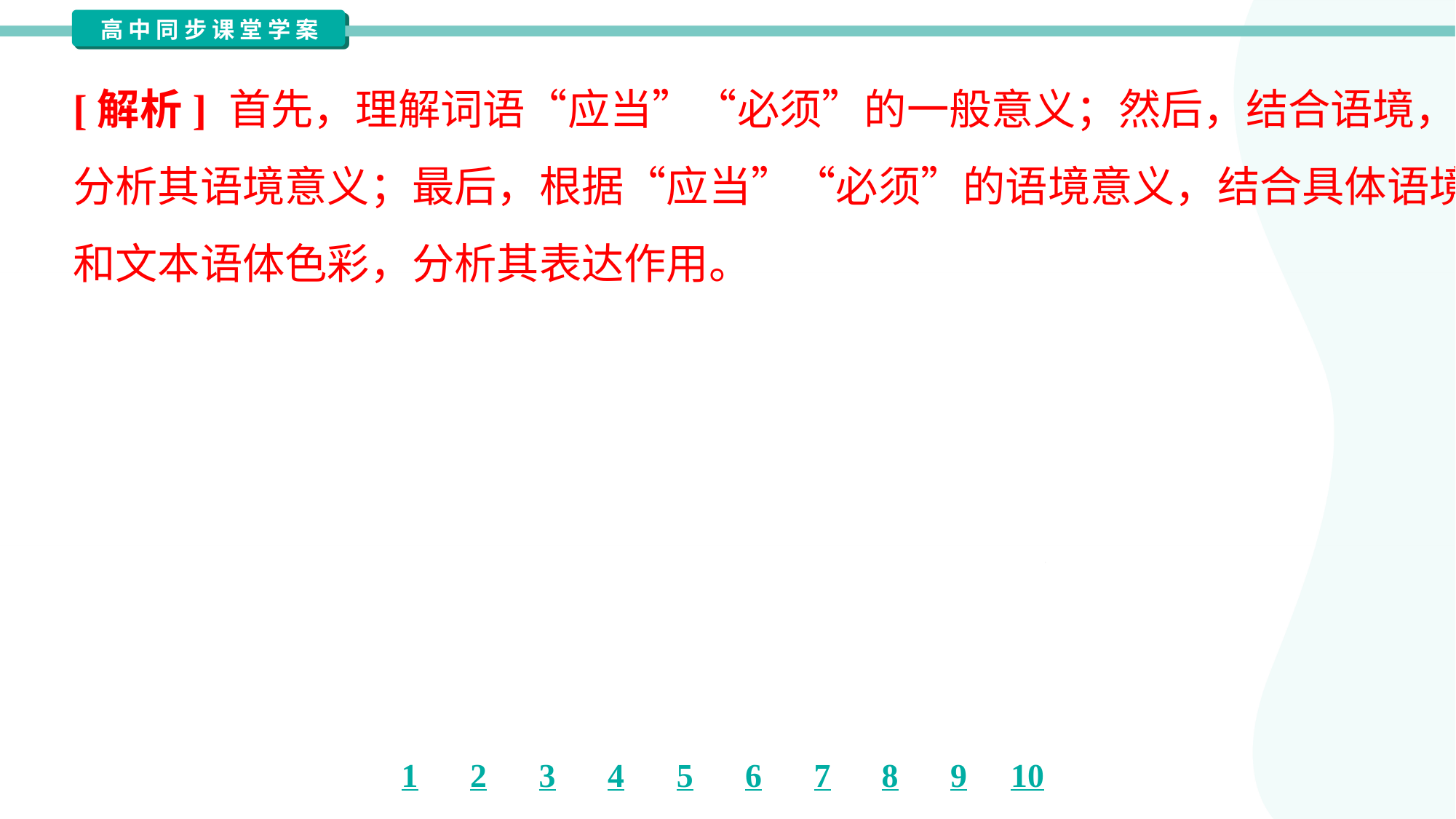

[解析] 首先，理解词语“应当”“必须”的一般意义；然后，结合语境，
分析其语境意义；最后，根据“应当”“必须”的语境意义，结合具体语境
和文本语体色彩，分析其表达作用。